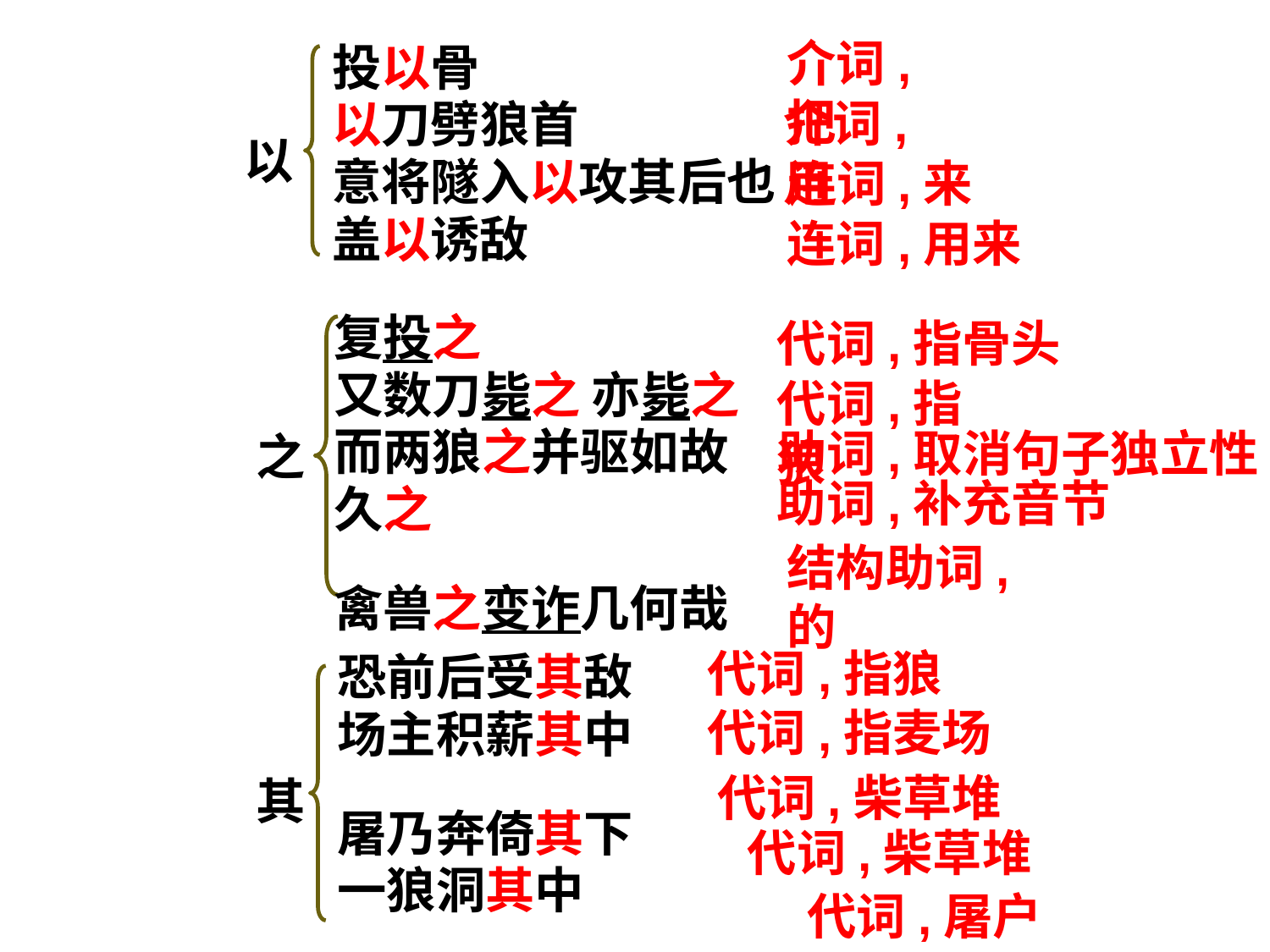

介词,把
投以骨
以刀劈狼首
意将隧入以攻其后也
盖以诱敌

介词,用
以
连词,来
连词,用来
代词,指骨头

复投之
又数刀毙之 亦毙之
而两狼之并驱如故
久之
禽兽之变诈几何哉
代词,指狼
之
助词,取消句子独立性
助词,补充音节
结构助词,的
代词,指狼
恐前后受其敌
场主积薪其中
屠乃奔倚其下
一狼洞其中
意将隧入以攻其后也

代词,指麦场
其
代词,柴草堆
代词,柴草堆
代词,屠户